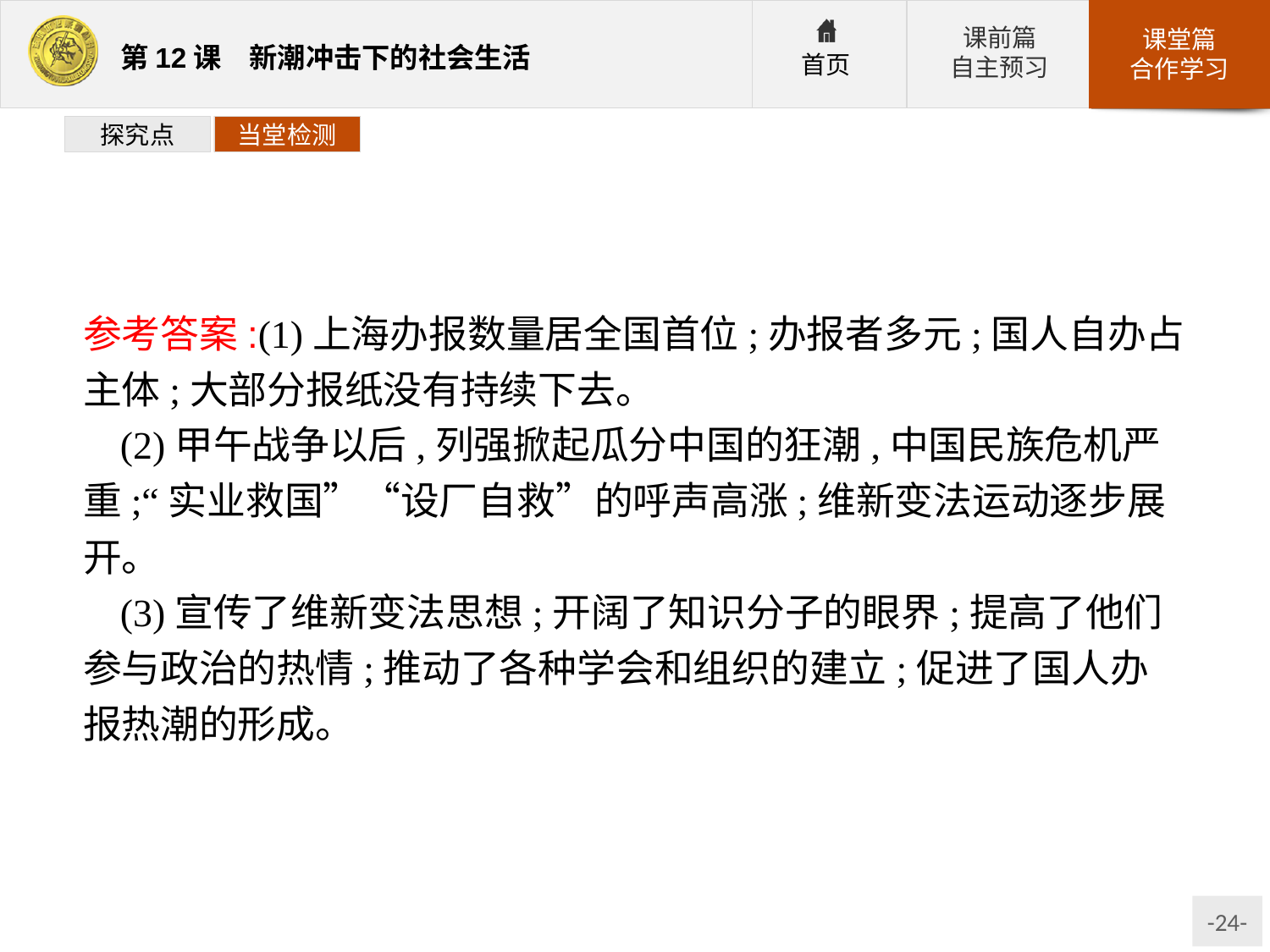

探究点
当堂检测
参考答案:(1)上海办报数量居全国首位;办报者多元;国人自办占主体;大部分报纸没有持续下去。
(2)甲午战争以后,列强掀起瓜分中国的狂潮,中国民族危机严重;“实业救国”“设厂自救”的呼声高涨;维新变法运动逐步展开。
(3)宣传了维新变法思想;开阔了知识分子的眼界;提高了他们参与政治的热情;推动了各种学会和组织的建立;促进了国人办报热潮的形成。